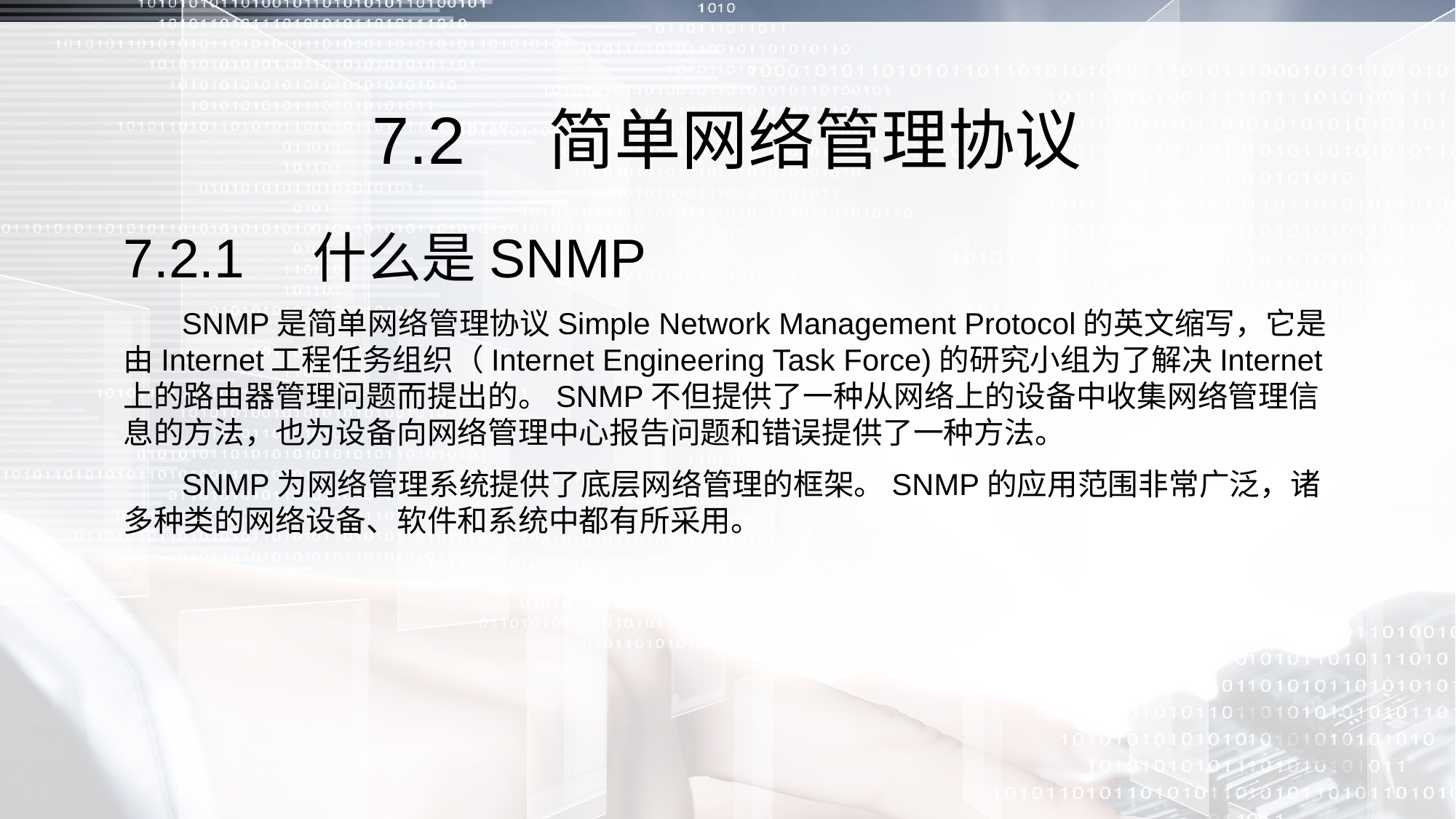

# 7.2　简单网络管理协议
7.2.1　什么是SNMP
       SNMP是简单网络管理协议Simple Network Management Protocol的英文缩写，它是由Internet工程任务组织（Internet Engineering Task Force)的研究小组为了解决Internet上的路由器管理问题而提出的。SNMP不但提供了一种从网络上的设备中收集网络管理信息的方法，也为设备向网络管理中心报告问题和错误提供了一种方法。
       SNMP为网络管理系统提供了底层网络管理的框架。SNMP的应用范围非常广泛，诸多种类的网络设备、软件和系统中都有所采用。